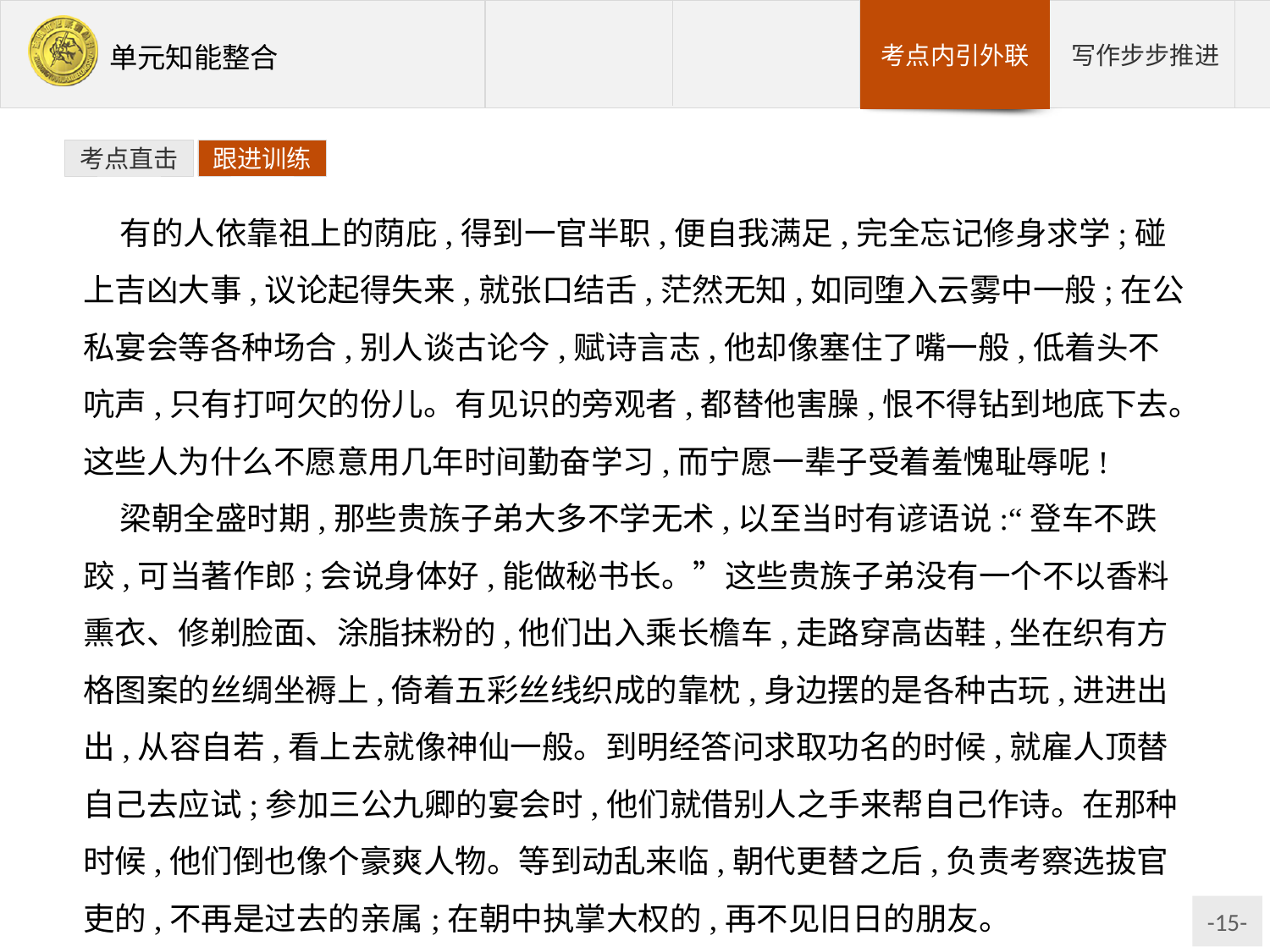

考点直击
跟进训练
有的人依靠祖上的荫庇,得到一官半职,便自我满足,完全忘记修身求学;碰上吉凶大事,议论起得失来,就张口结舌,茫然无知,如同堕入云雾中一般;在公私宴会等各种场合,别人谈古论今,赋诗言志,他却像塞住了嘴一般,低着头不吭声,只有打呵欠的份儿。有见识的旁观者,都替他害臊,恨不得钻到地底下去。这些人为什么不愿意用几年时间勤奋学习,而宁愿一辈子受着羞愧耻辱呢!
梁朝全盛时期,那些贵族子弟大多不学无术,以至当时有谚语说:“登车不跌跤,可当著作郎;会说身体好,能做秘书长。”这些贵族子弟没有一个不以香料熏衣、修剃脸面、涂脂抹粉的,他们出入乘长檐车,走路穿高齿鞋,坐在织有方格图案的丝绸坐褥上,倚着五彩丝线织成的靠枕,身边摆的是各种古玩,进进出出,从容自若,看上去就像神仙一般。到明经答问求取功名的时候,就雇人顶替自己去应试;参加三公九卿的宴会时,他们就借别人之手来帮自己作诗。在那种时候,他们倒也像个豪爽人物。等到动乱来临,朝代更替之后,负责考察选拔官吏的,不再是过去的亲属;在朝中执掌大权的,再不见旧日的朋友。